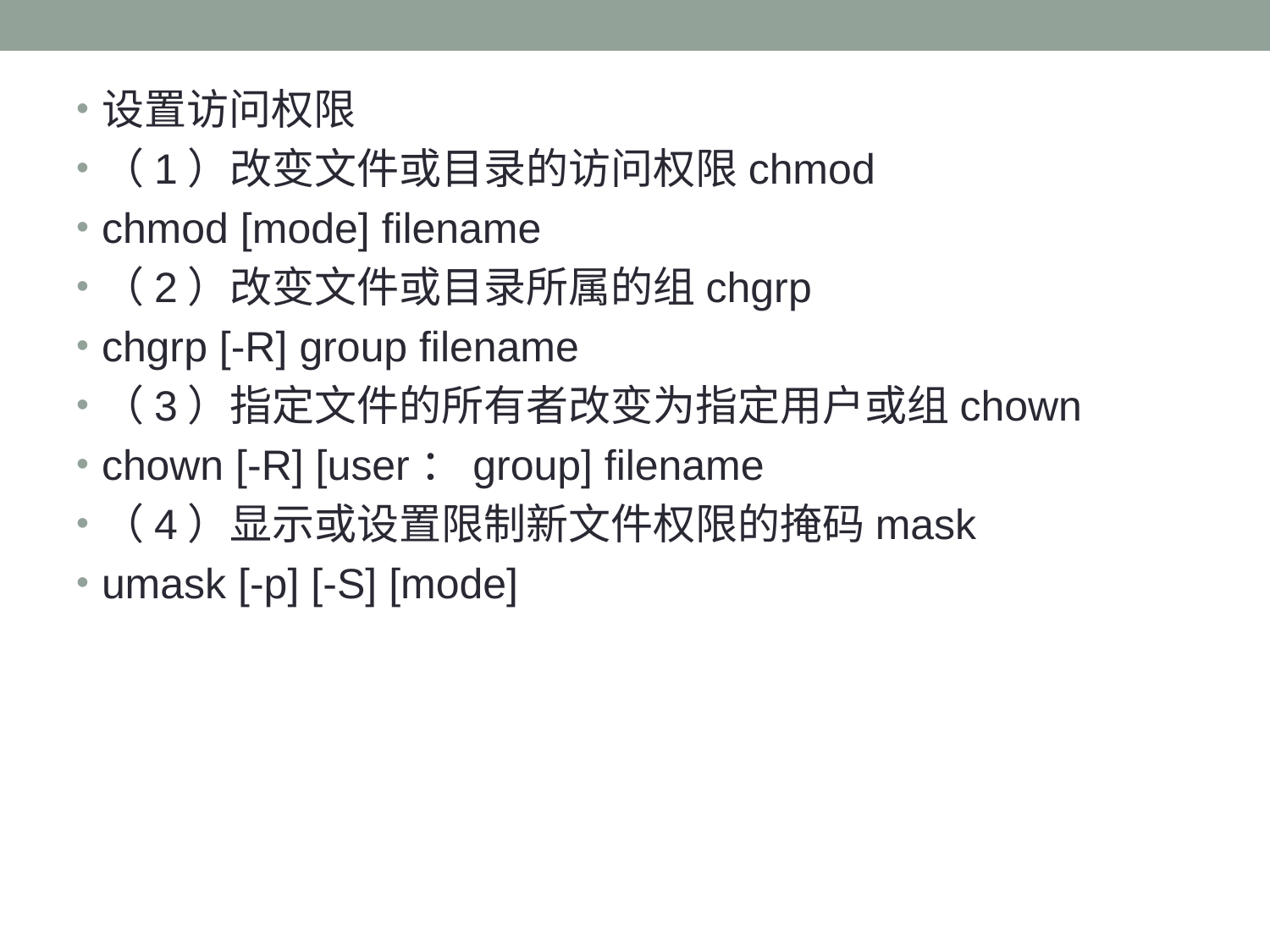

#
设置访问权限
（1）改变文件或目录的访问权限chmod
chmod [mode] filename
（2）改变文件或目录所属的组chgrp
chgrp [-R] group filename
（3）指定文件的所有者改变为指定用户或组chown
chown [-R] [user：group] filename
（4）显示或设置限制新文件权限的掩码mask
umask [-p] [-S] [mode]